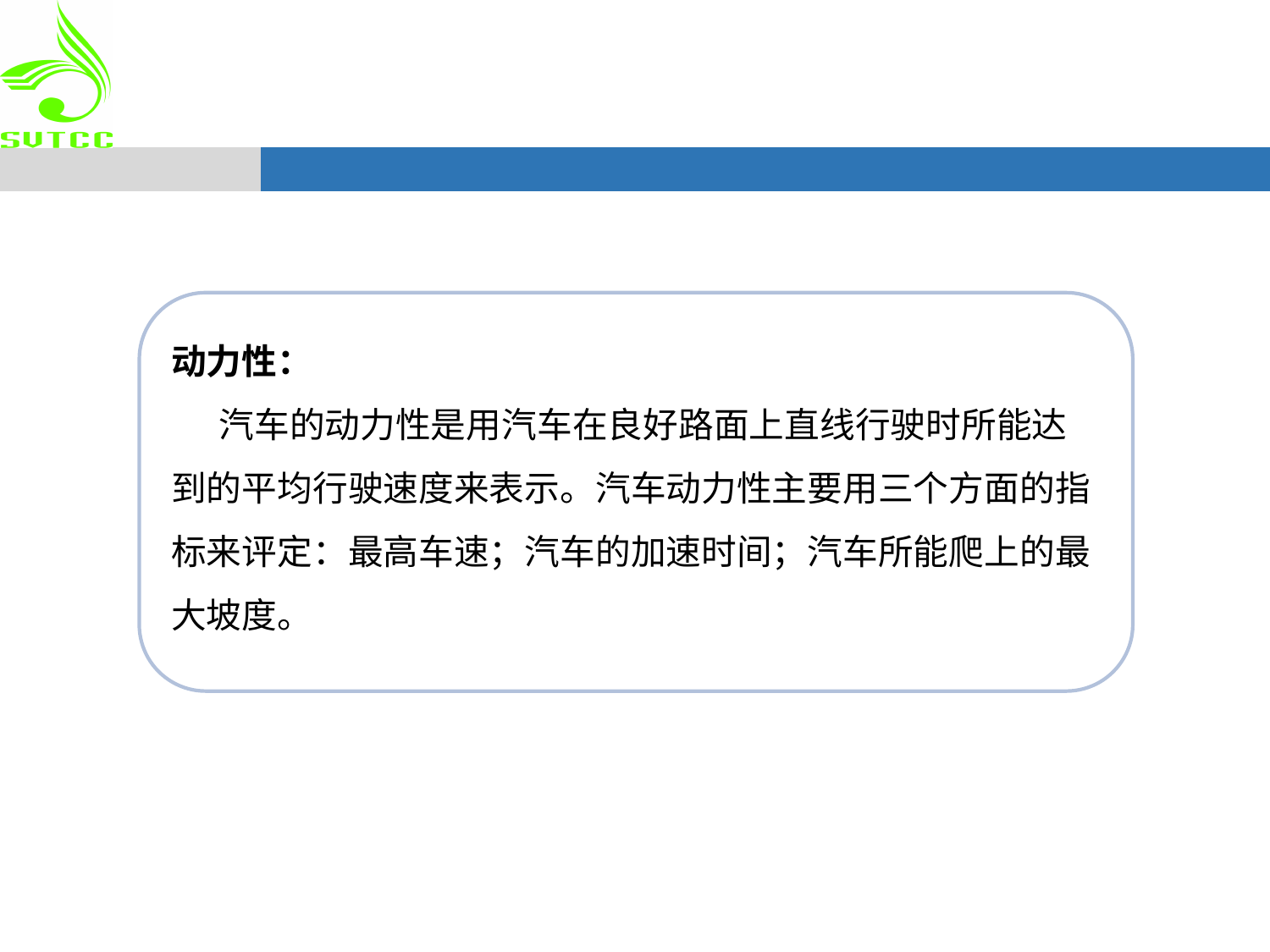

动力性：
     汽车的动力性是用汽车在良好路面上直线行驶时所能达到的平均行驶速度来表示。汽车动力性主要用三个方面的指标来评定：最高车速；汽车的加速时间；汽车所能爬上的最大坡度。